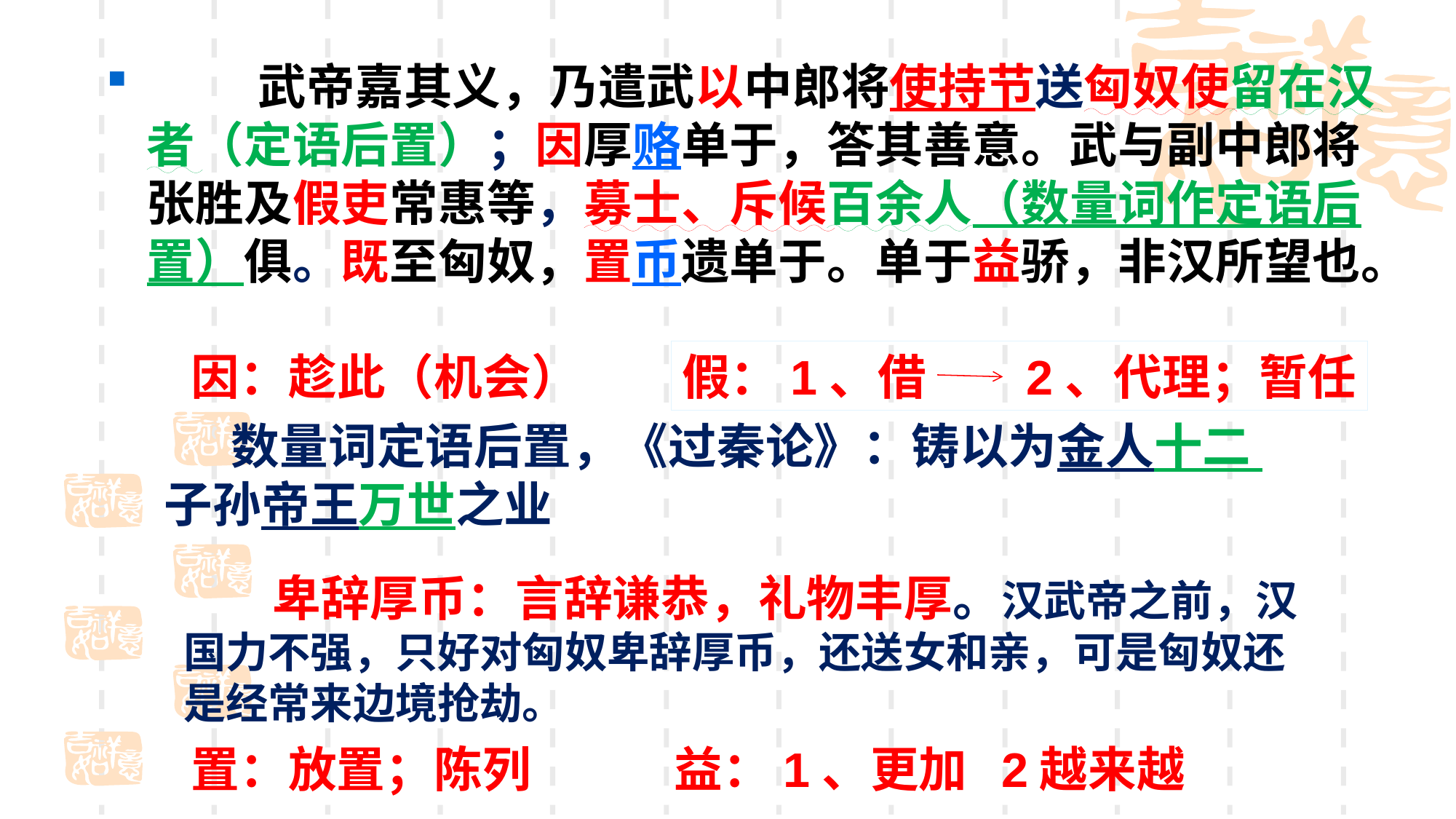

武帝嘉其义，乃遣武以中郎将使持节送匈奴使留在汉者（定语后置）；因厚赂单于，答其善意。武与副中郎将张胜及假吏常惠等，募士、斥候百余人（数量词作定语后置）俱。既至匈奴，置币遗单于。单于益骄，非汉所望也。
因：趁此（机会）
假：1、借        2、代理；暂任
     数量词定语后置，《过秦论》：铸以为金人十二      子孙帝王万世之业
       卑辞厚币：言辞谦恭，礼物丰厚。汉武帝之前，汉国力不强，只好对匈奴卑辞厚币，还送女和亲，可是匈奴还是经常来边境抢劫。
置：放置；陈列
益：1、更加  2越来越